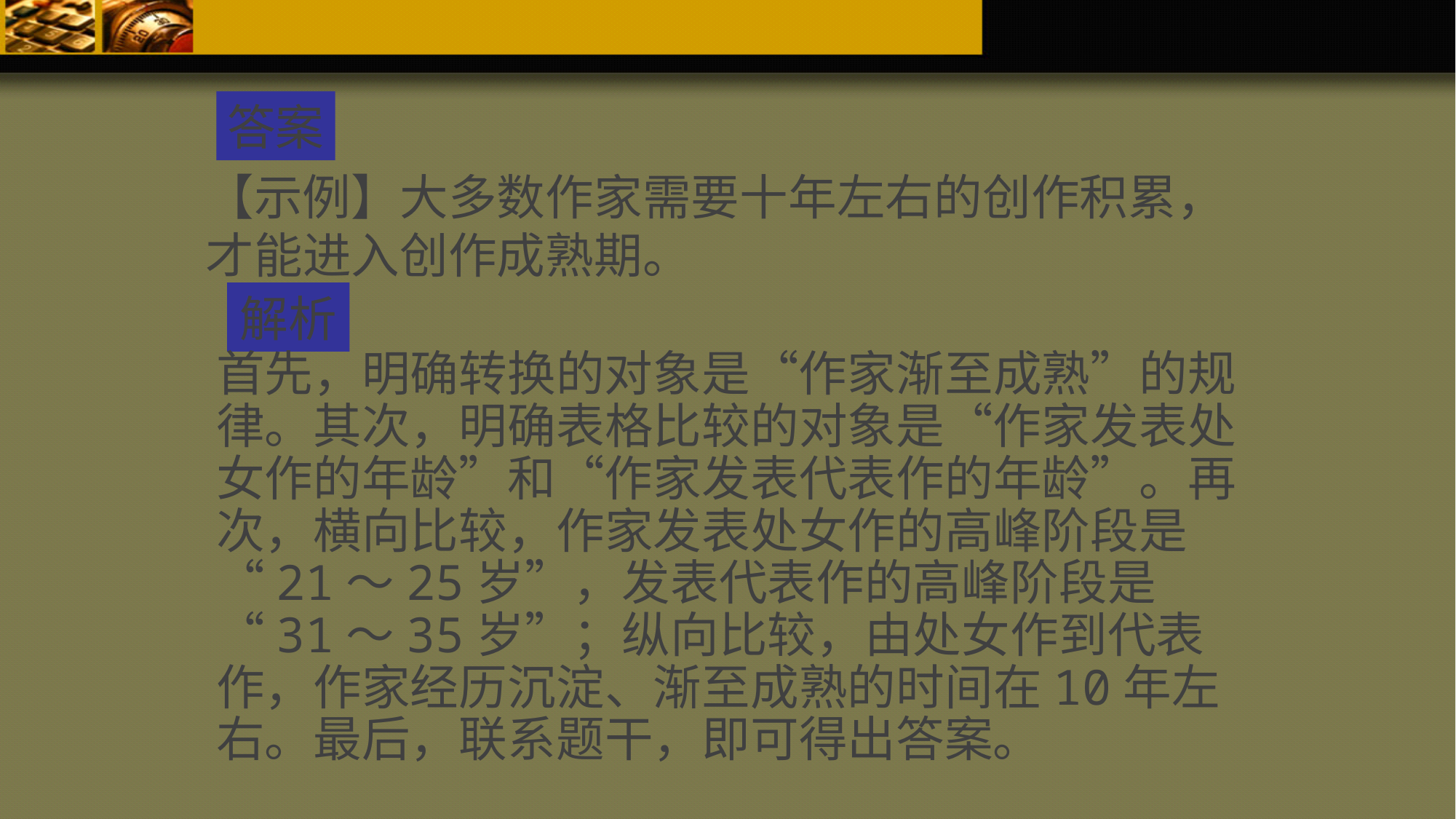

答案
【示例】大多数作家需要十年左右的创作积累，才能进入创作成熟期。
解析
首先，明确转换的对象是“作家渐至成熟”的规律。其次，明确表格比较的对象是“作家发表处女作的年龄”和“作家发表代表作的年龄”。再次，横向比较，作家发表处女作的高峰阶段是“21～25岁”，发表代表作的高峰阶段是“31～35岁”；纵向比较，由处女作到代表作，作家经历沉淀、渐至成熟的时间在10年左右。最后，联系题干，即可得出答案。